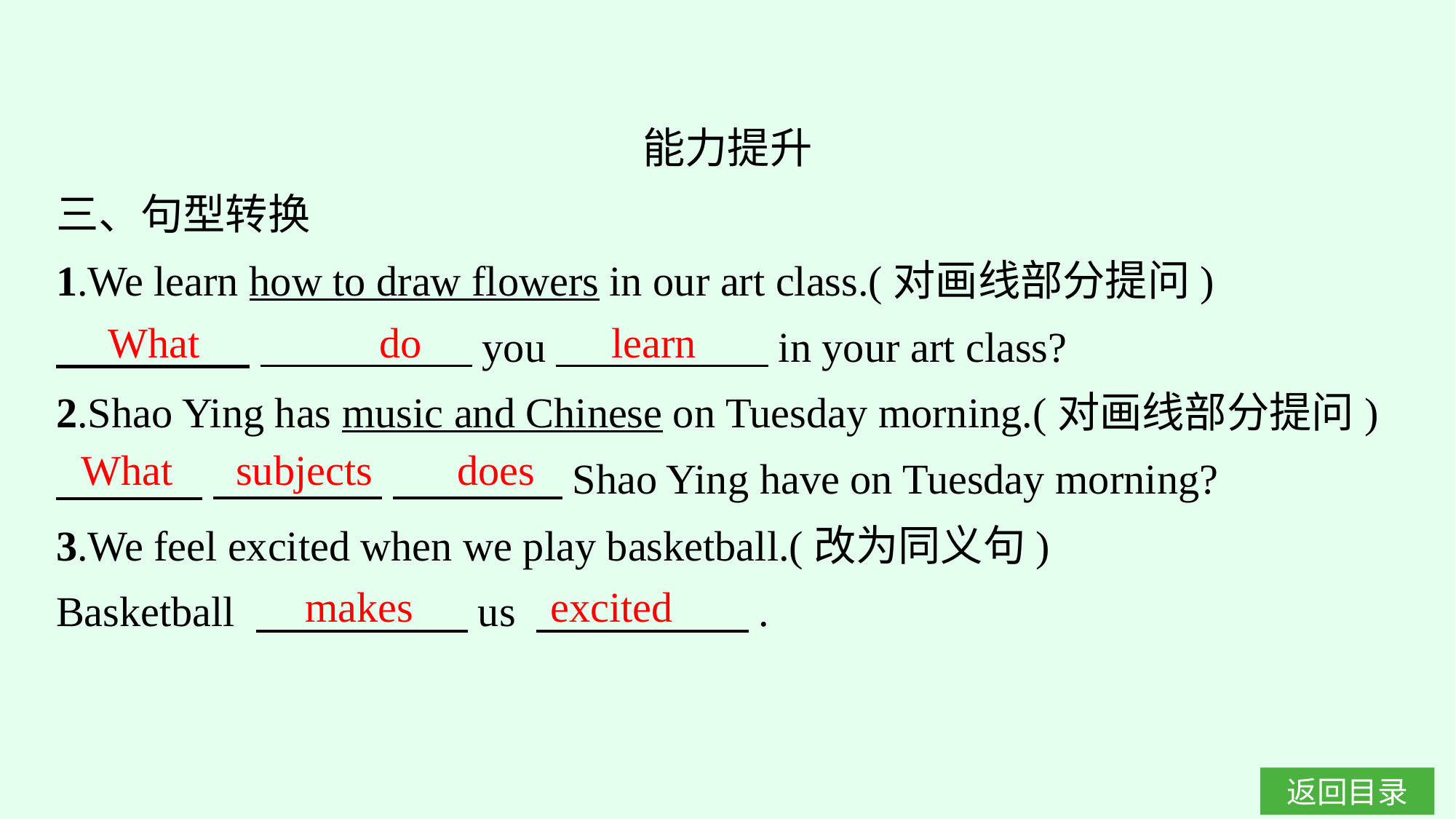

能力提升
三、句型转换
1.We learn how to draw flowers in our art class.(对画线部分提问)
　       　　 　　　　　you　　　　　in your art class?
2.Shao Ying has music and Chinese on Tuesday morning.(对画线部分提问)
　　  　 　　　　 　　　　Shao Ying have on Tuesday morning?
3.We feel excited when we play basketball.(改为同义句)
Basketball 　　　　　us 　　　　　.
What                 do                  learn
What      subjects        does
makes             excited